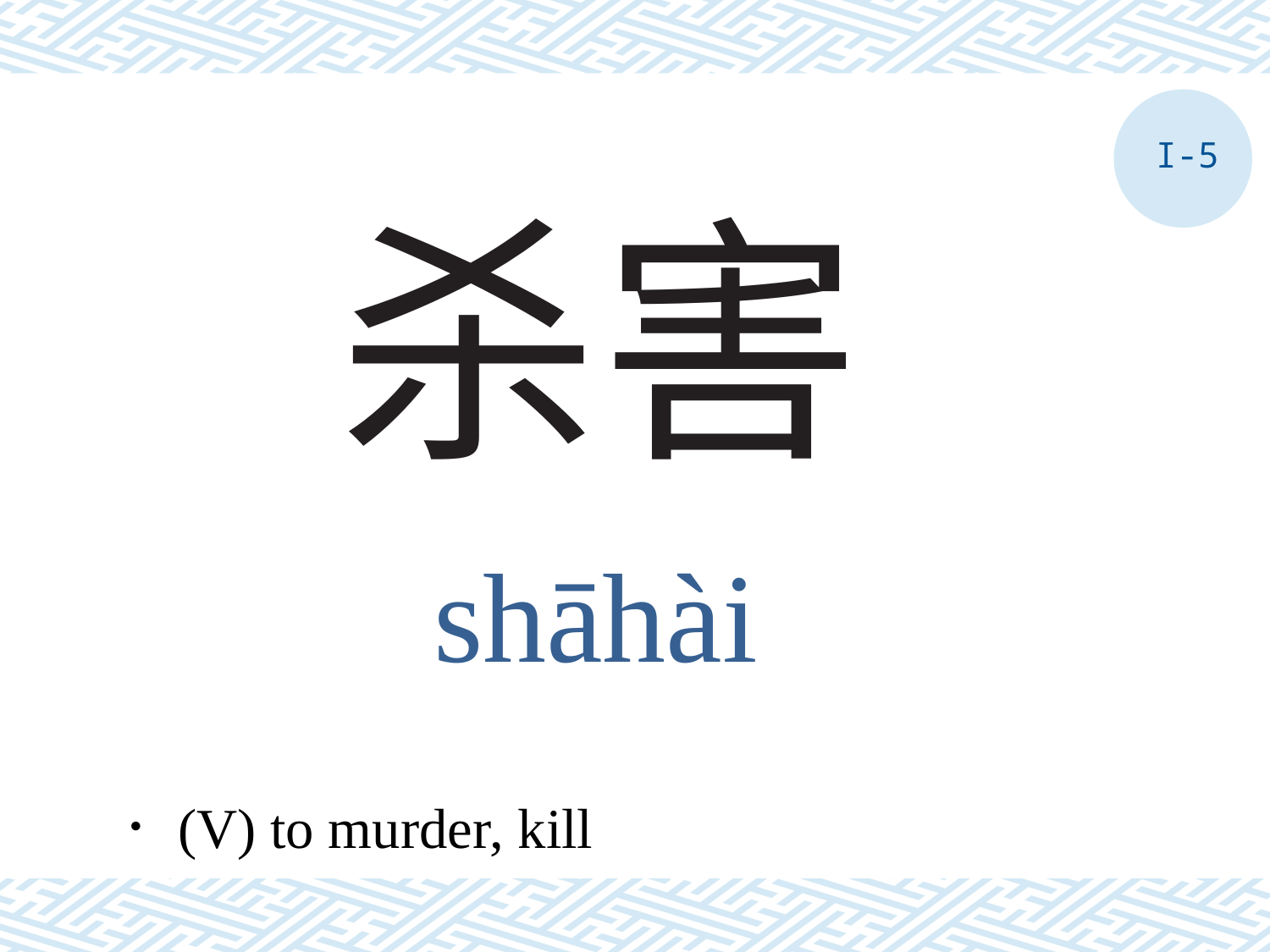

I-5

# 杀害
shāhài
．(V) to murder, kill